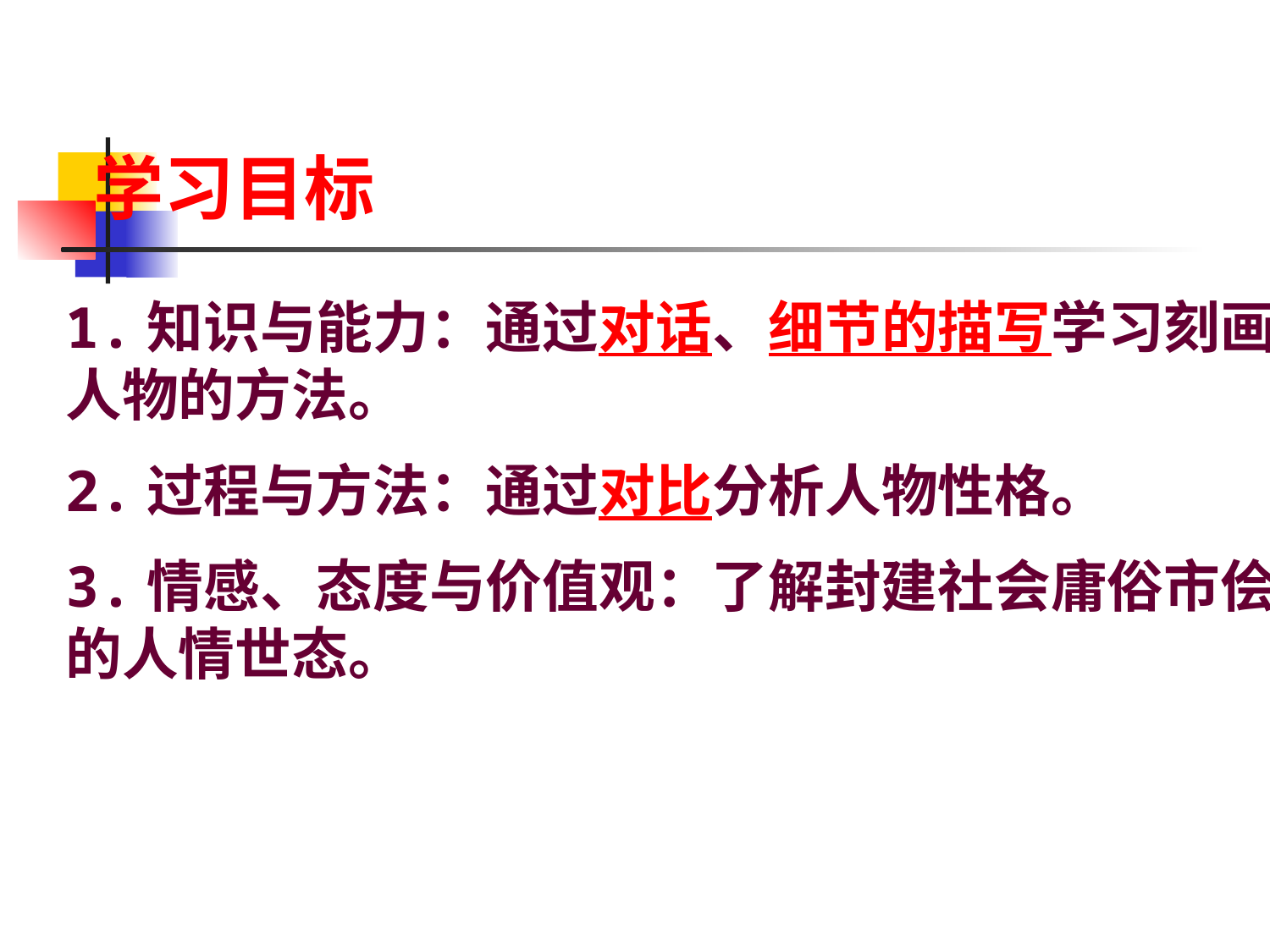

学习目标
1.知识与能力：通过对话、细节的描写学习刻画人物的方法。
2.过程与方法：通过对比分析人物性格。
3.情感、态度与价值观：了解封建社会庸俗市侩的人情世态。